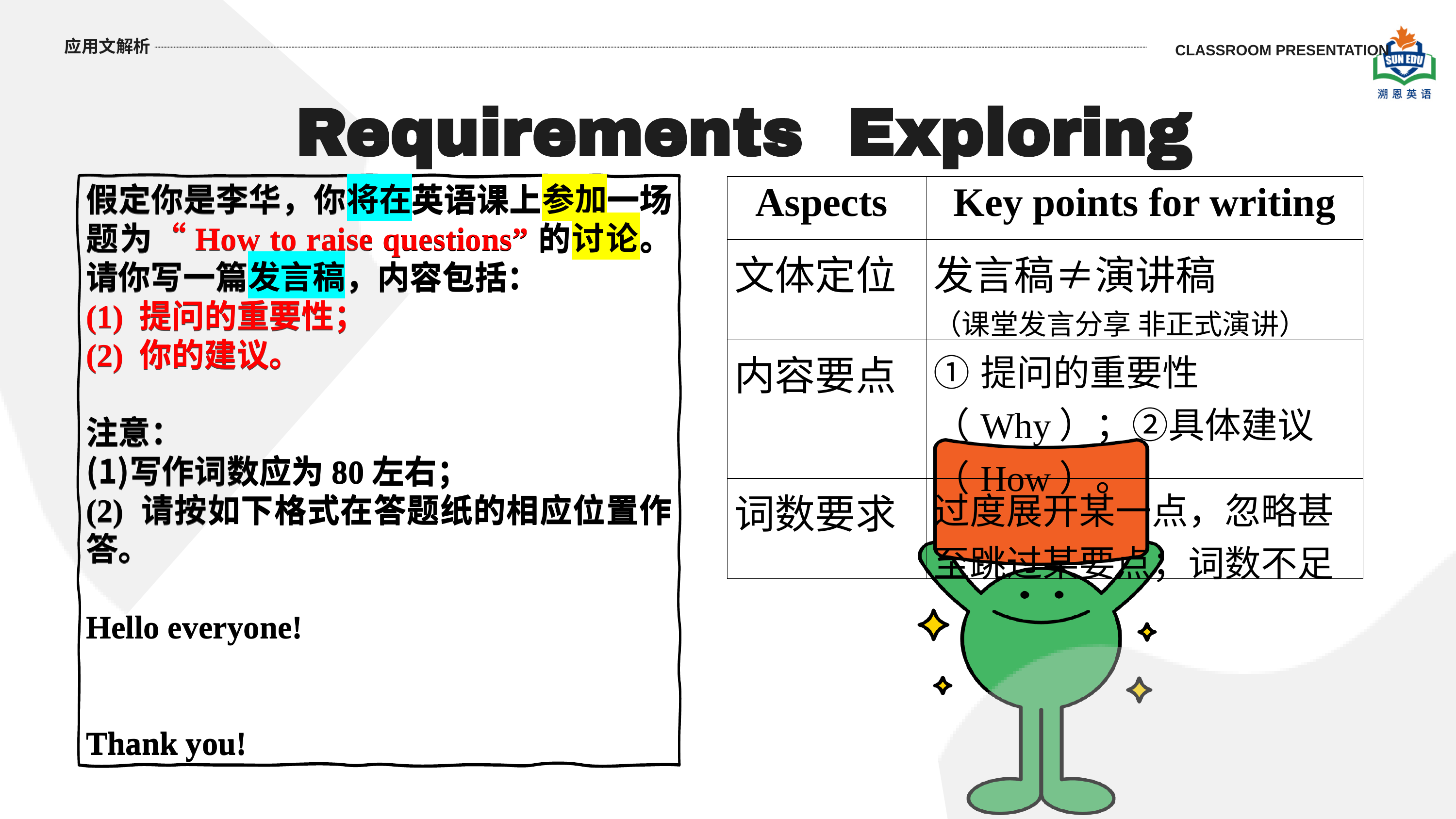

应用文解析
Requirements  Exploring
CLASSROOM PRESENTATION

假定你是李华，你将在英语课上参加一场题为“How to raise questions”的讨论。请你写一篇发言稿，内容包括：
(1) 提问的重要性；
(2) 你的建议。

注意：
写作词数应为80左右；
(2) 请按如下格式在答题纸的相应位置作答。

Hello everyone!

Thank you!
假定你是李华，你将在英语课上参加一场题为“How to raise questions”的讨论。请你写一篇发言稿，内容包括：
(1) 提问的重要性；
(2) 你的建议。

注意：
写作词数应为80左右；
(2) 请按如下格式在答题纸的相应位置作答。

Hello everyone!

Thank you!
| Aspects | Key points for writing |
| --- | --- |
| 文体定位 | 发言稿≠演讲稿 （课堂发言分享 非正式演讲） |
| 内容要点 | ①提问的重要性（Why）；②具体建议（How）。 |
| 词数要求 | 过度展开某一点，忽略甚至跳过某要点；词数不足 |